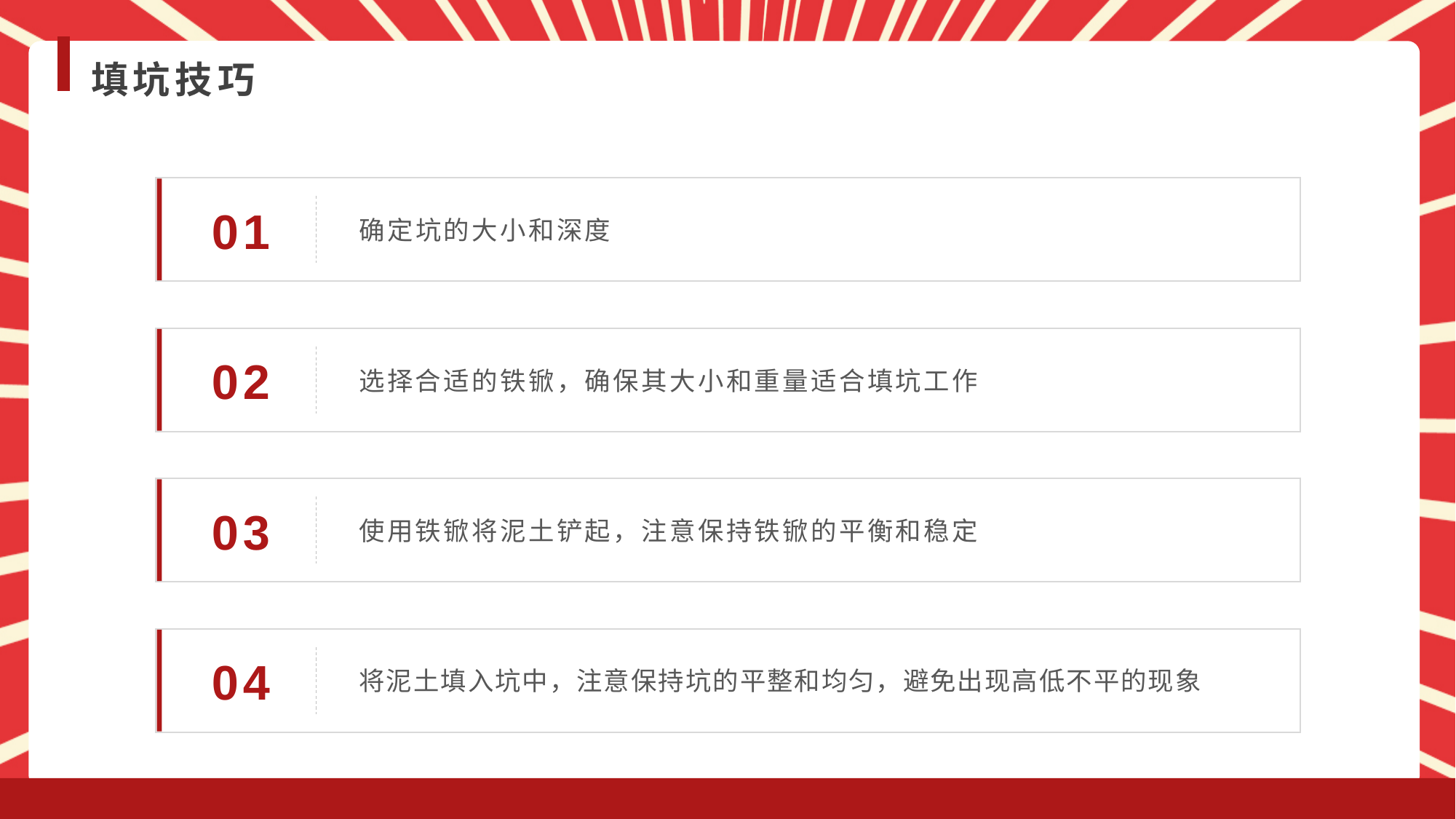

填坑技巧

01
确定坑的大小和深度

02
选择合适的铁锨，确保其大小和重量适合填坑工作

03
使用铁锨将泥土铲起，注意保持铁锨的平衡和稳定

04
将泥土填入坑中，注意保持坑的平整和均匀，避免出现高低不平的现象